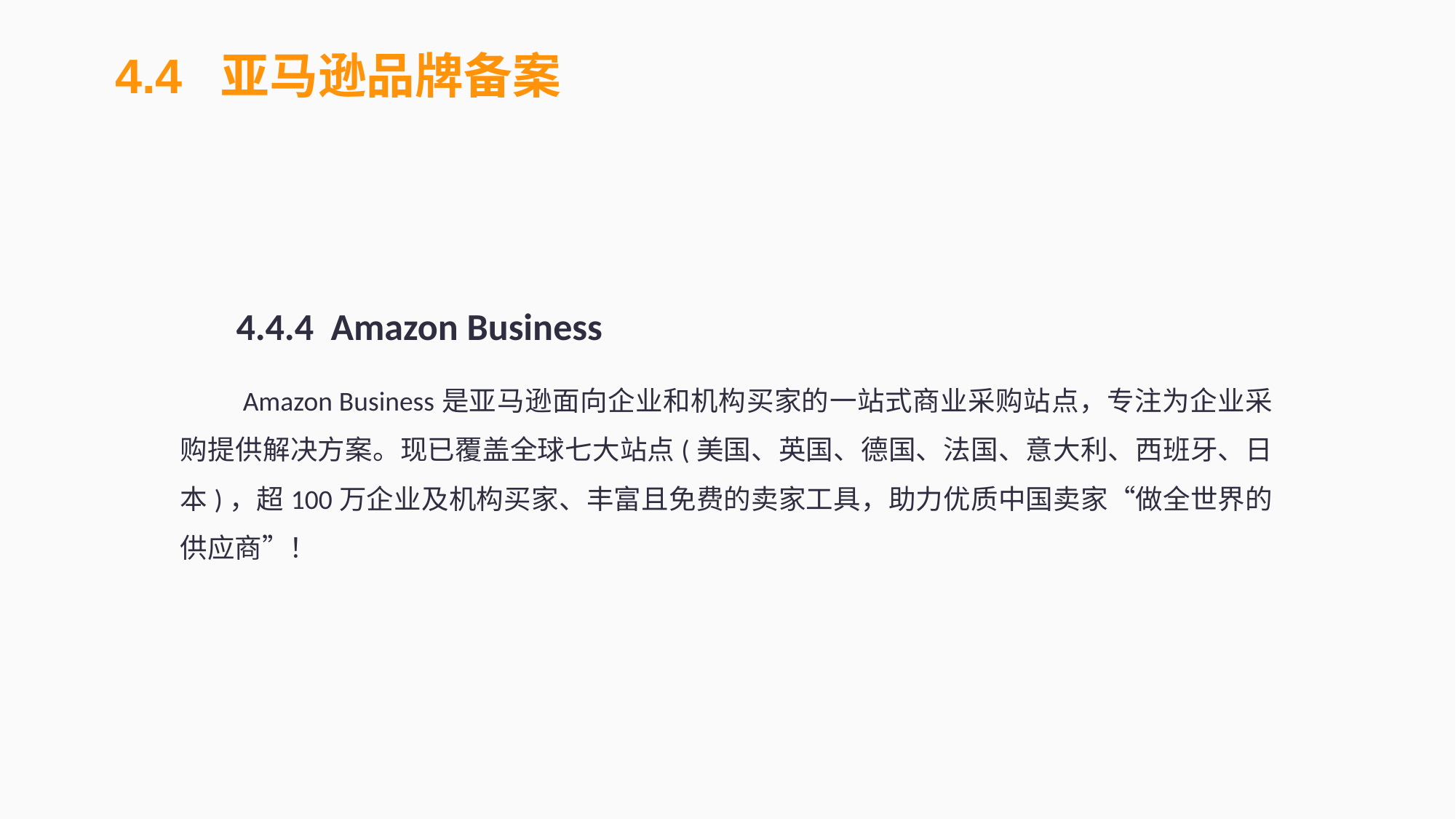

4.4  亚马逊品牌备案
4.4.4  Amazon Business
 Amazon Business是亚马逊面向企业和机构买家的一站式商业采购站点，专注为企业采购提供解决方案。现已覆盖全球七大站点(美国、英国、德国、法国、意大利、西班牙、日本)，超100万企业及机构买家、丰富且免费的卖家工具，助力优质中国卖家“做全世界的供应商”！